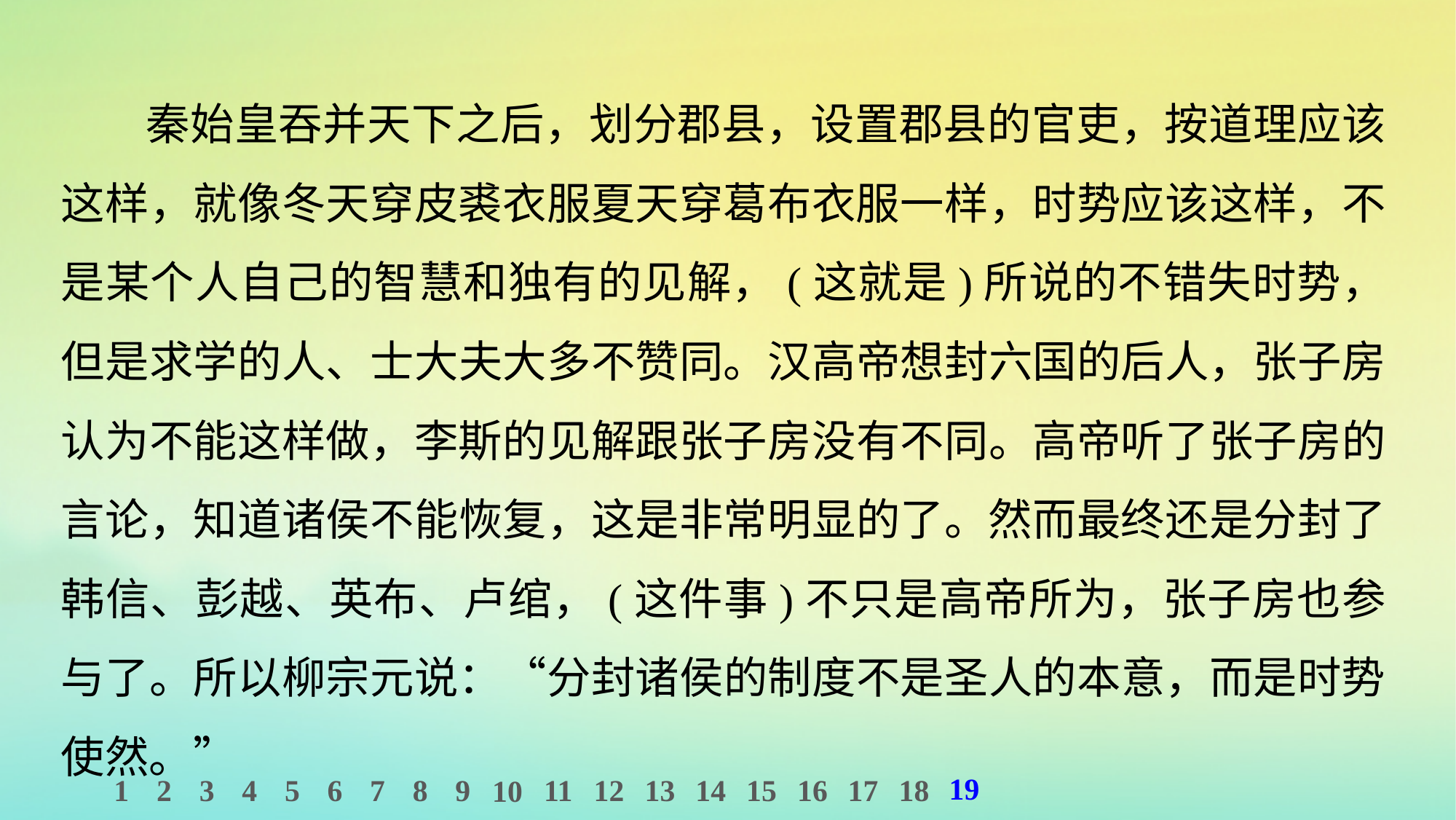

秦始皇吞并天下之后，划分郡县，设置郡县的官吏，按道理应该这样，就像冬天穿皮裘衣服夏天穿葛布衣服一样，时势应该这样，不是某个人自己的智慧和独有的见解，(这就是)所说的不错失时势，但是求学的人、士大夫大多不赞同。汉高帝想封六国的后人，张子房认为不能这样做，李斯的见解跟张子房没有不同。高帝听了张子房的言论，知道诸侯不能恢复，这是非常明显的了。然而最终还是分封了韩信、彭越、英布、卢绾，(这件事)不只是高帝所为，张子房也参与了。所以柳宗元说：“分封诸侯的制度不是圣人的本意，而是时势使然。”
19
1
2
3
4
5
6
7
8
9
11
12
13
14
15
16
17
18
10